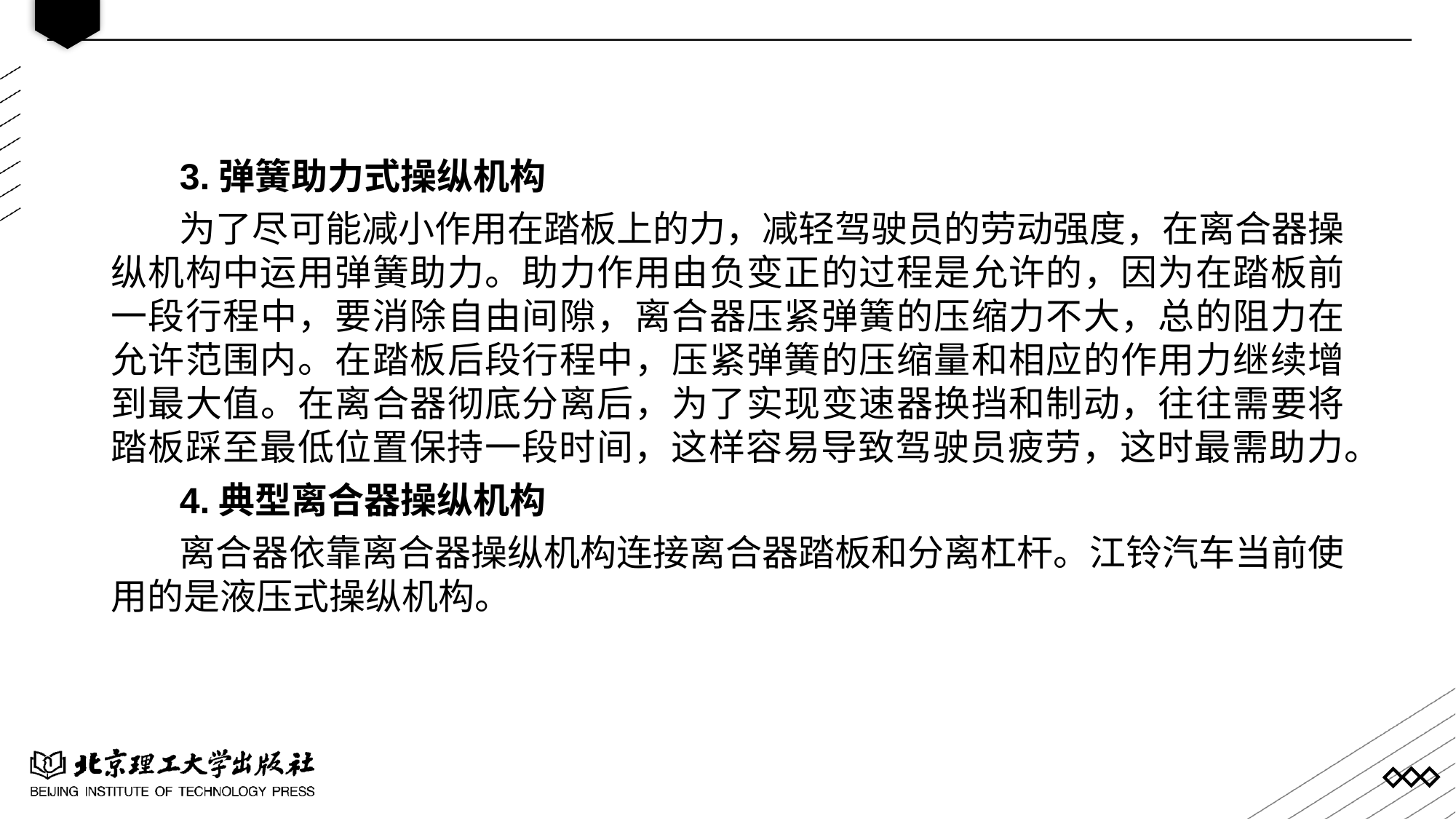

3.弹簧助力式操纵机构
为了尽可能减小作用在踏板上的力，减轻驾驶员的劳动强度，在离合器操纵机构中运用弹簧助力。助力作用由负变正的过程是允许的，因为在踏板前一段行程中，要消除自由间隙，离合器压紧弹簧的压缩力不大，总的阻力在允许范围内。在踏板后段行程中，压紧弹簧的压缩量和相应的作用力继续增到最大值。在离合器彻底分离后，为了实现变速器换挡和制动，往往需要将踏板踩至最低位置保持一段时间，这样容易导致驾驶员疲劳，这时最需助力。
4.典型离合器操纵机构
离合器依靠离合器操纵机构连接离合器踏板和分离杠杆。江铃汽车当前使用的是液压式操纵机构。